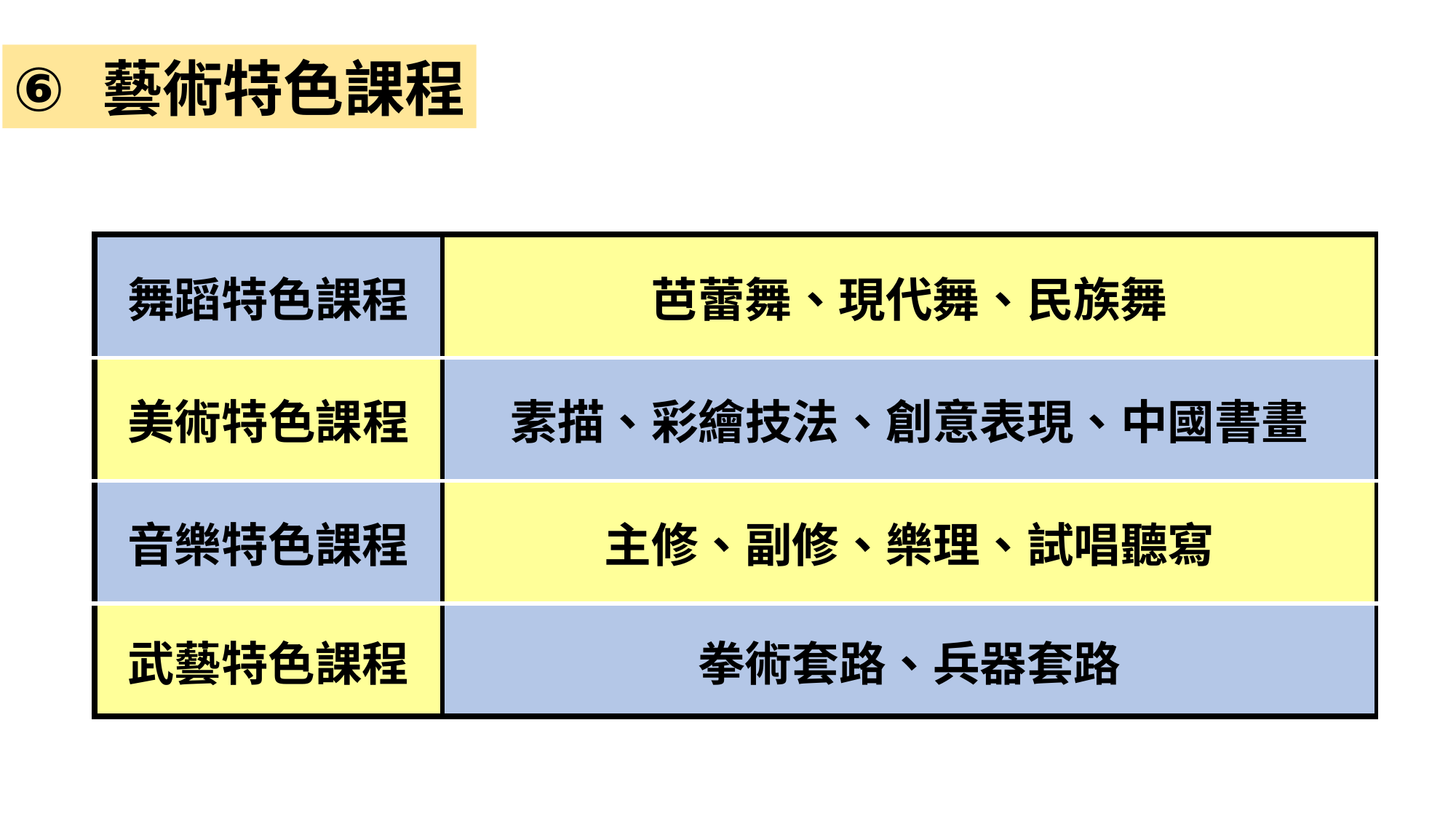

藝術特色課程
| 舞蹈特色課程 | 芭蕾舞、現代舞、民族舞 |
| --- | --- |
| 美術特色課程 | 素描、彩繪技法、創意表現、中國書畫 |
| 音樂特色課程 | 主修、副修、樂理、試唱聽寫 |
| 武藝特色課程 | 拳術套路、兵器套路 |